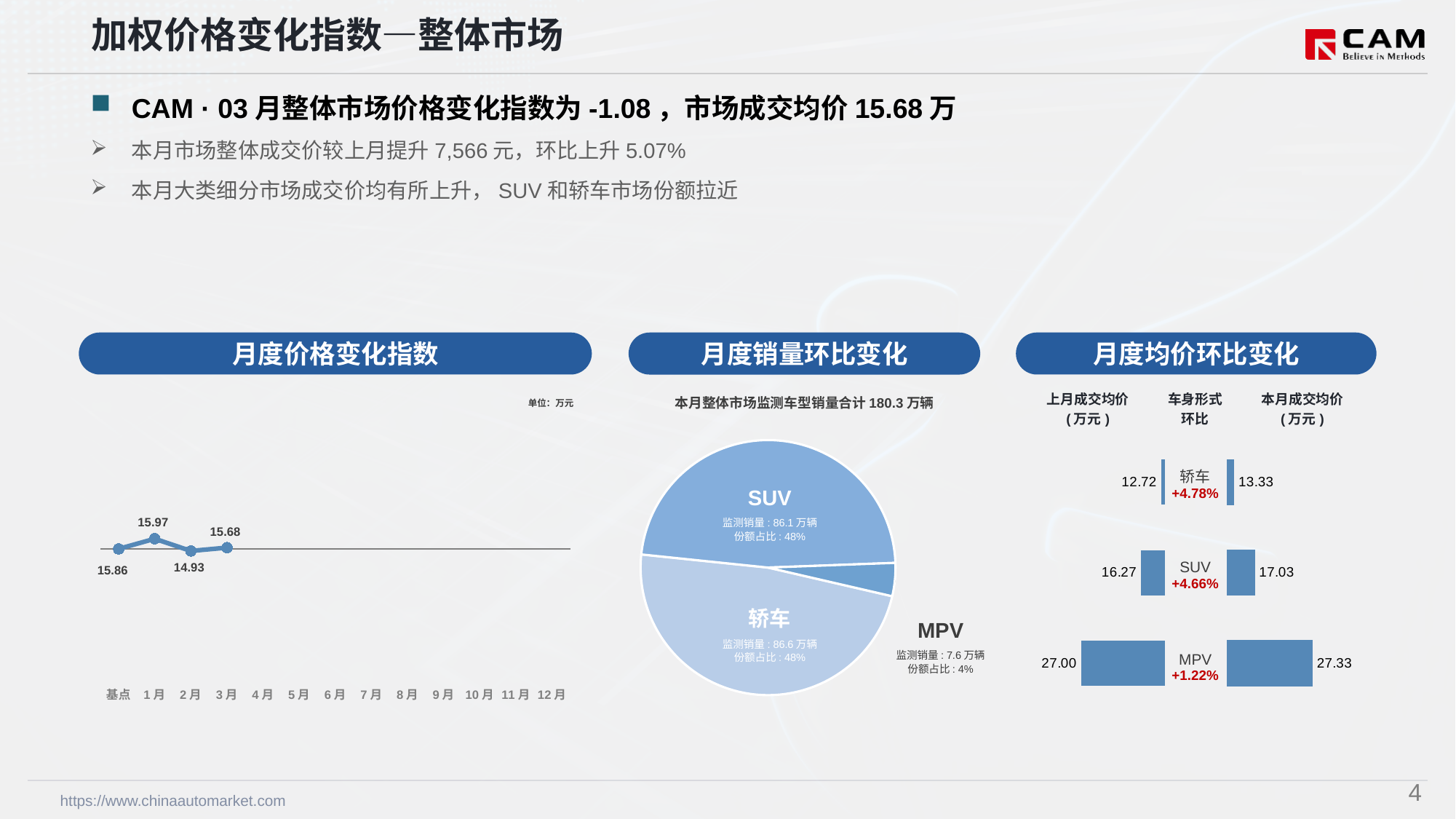

加权价格变化指数—整体市场
CAM · 03月整体市场价格变化指数为-1.08，市场成交均价15.68万
本月市场整体成交价较上月提升7,566元，环比上升5.07%
本月大类细分市场成交价均有所上升，SUV和轿车市场份额拉近
月度价格变化指数

月度均价环比变化

月度销量环比变化

本月整体市场监测车型销量合计180.3万辆

### Chart

| Category | 车身市场 |
|---|---|
| 轿车 | 866295.0 |
| SUV | 861344.0 |
| MPV | 75855.0 |
SUV
监测销量: 86.1万辆
份额占比: 48%
轿车
监测销量: 86.6万辆
份额占比: 48%
MPV
监测销量: 7.6万辆
份额占比: 4%

### Chart

| Category | Y2025 |
|---|---|
| 基点 | 0.0 |
| 1月 | 2.38 |
| 2月 | -0.48 |
| 3月 | 0.3 |
| 4月 | None |
| 5月 | None |
| 6月 | None |
| 7月 | None |
| 8月 | None |
| 9月 | None |
| 10月 | None |
| 11月 | None |
| 12月 | None |
| 上月成交均价 (万元) | 车身形式 环比 | 本月成交均价 (万元) |
| --- | --- | --- |
单位：万元

### Chart

| Category | 成交均价 |
|---|---|
| 轿车 | 12.72 |
| SUV | 16.27 |
| MPV | 27.0 |
| 轿车 +4.78% |
| --- |
| SUV +4.66% |
| MPV +1.22% |

### Chart

| Category | 成交均价 |
|---|---|
| 轿车 | 13.33 |
| SUV | 17.03 |
| MPV | 27.33 |
4